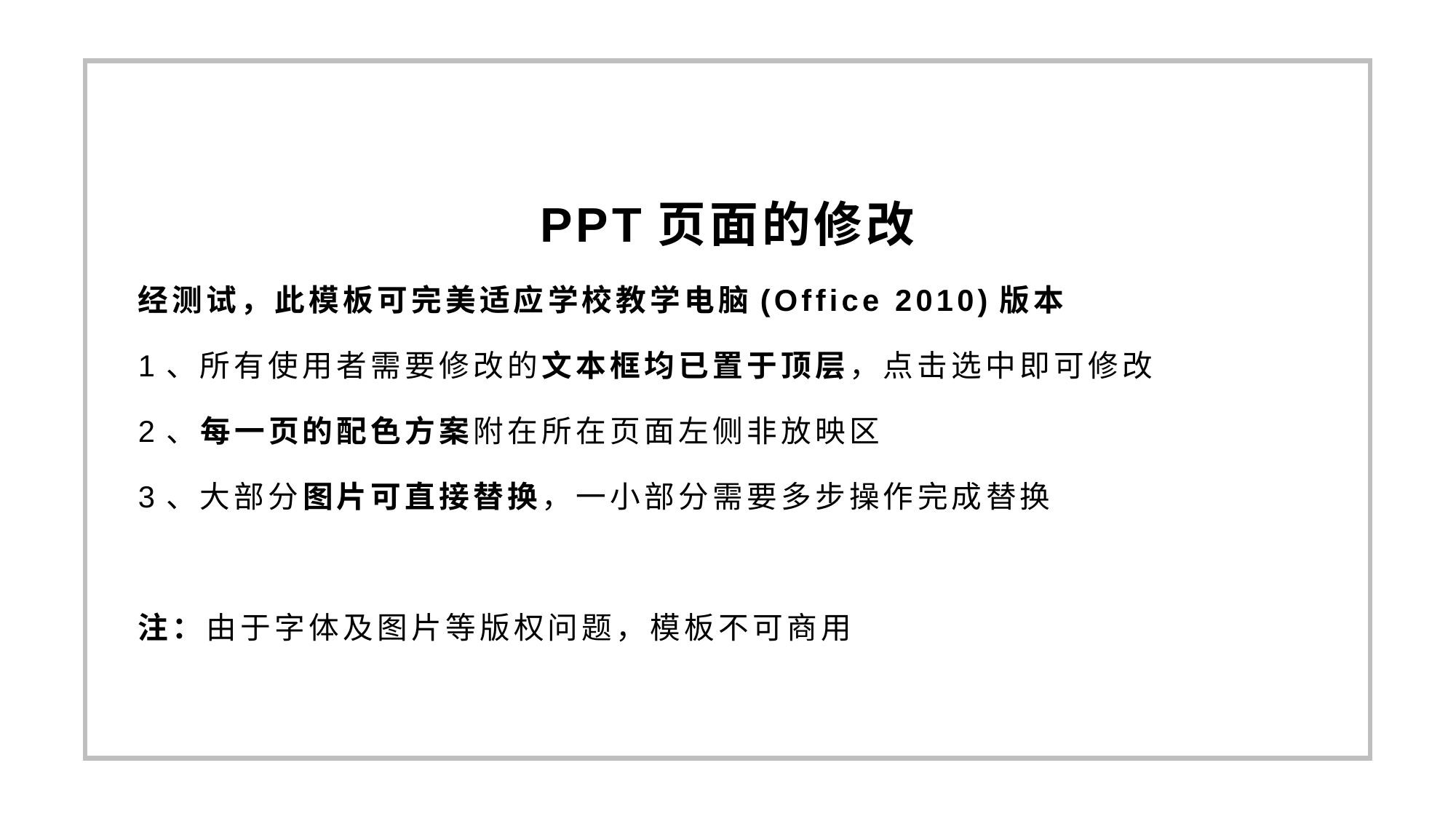

PPT页面的修改
经测试，此模板可完美适应学校教学电脑(Office 2010)版本
1、所有使用者需要修改的文本框均已置于顶层，点击选中即可修改
2、每一页的配色方案附在所在页面左侧非放映区
3、大部分图片可直接替换，一小部分需要多步操作完成替换

注：由于字体及图片等版权问题，模板不可商用